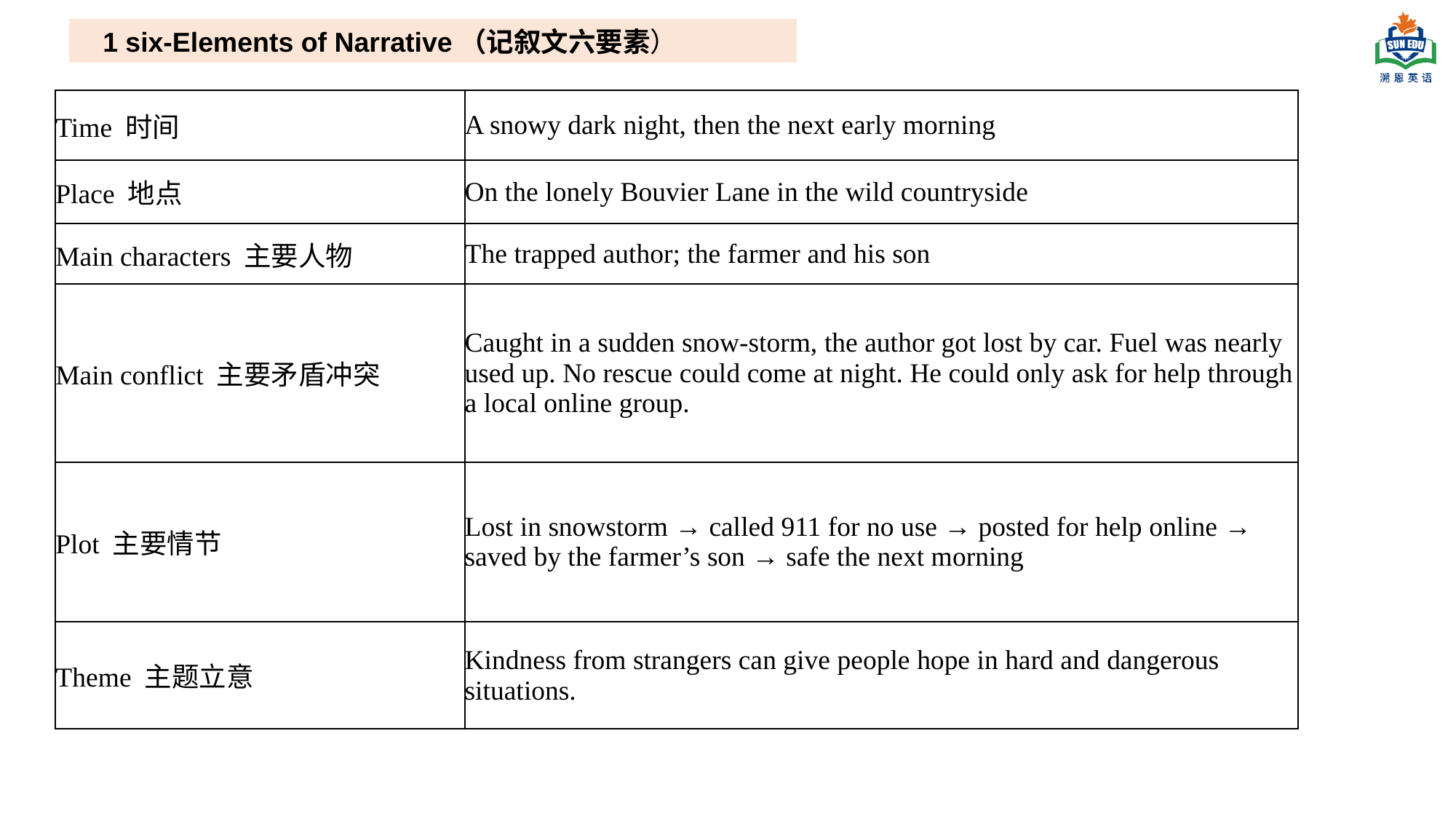

1 six‑Elements of Narrative（记叙文六要素）
| Time 时间 | A snowy dark night, then the next early morning |
| --- | --- |
| Place 地点 | On the lonely Bouvier Lane in the wild countryside |
| Main characters 主要人物 | The trapped author; the farmer and his son |
| Main conflict 主要矛盾冲突 | Caught in a sudden snow‑storm, the author got lost by car. Fuel was nearly used up. No rescue could come at night. He could only ask for help through a local online group. |
| Plot 主要情节 | Lost in snowstorm → called 911 for no use → posted for help online → saved by the farmer’s son → safe the next morning |
| Theme 主题立意 | Kindness from strangers can give people hope in hard and dangerous situations. |